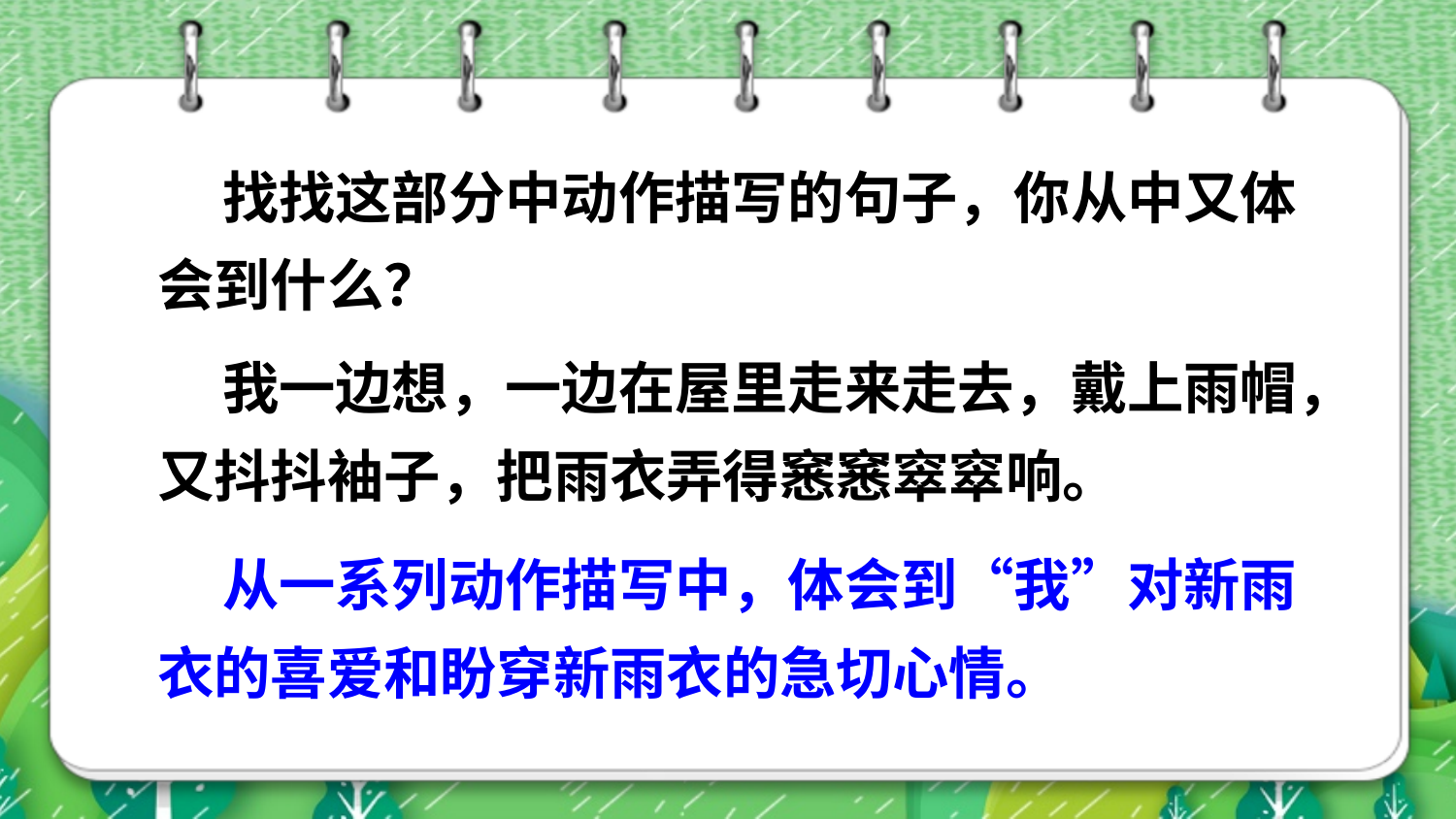

找找这部分中动作描写的句子，你从中又体会到什么？
    我一边想，一边在屋里走来走去，戴上雨帽，又抖抖袖子，把雨衣弄得窸窸窣窣响。
    从一系列动作描写中，体会到“我”对新雨衣的喜爱和盼穿新雨衣的急切心情。